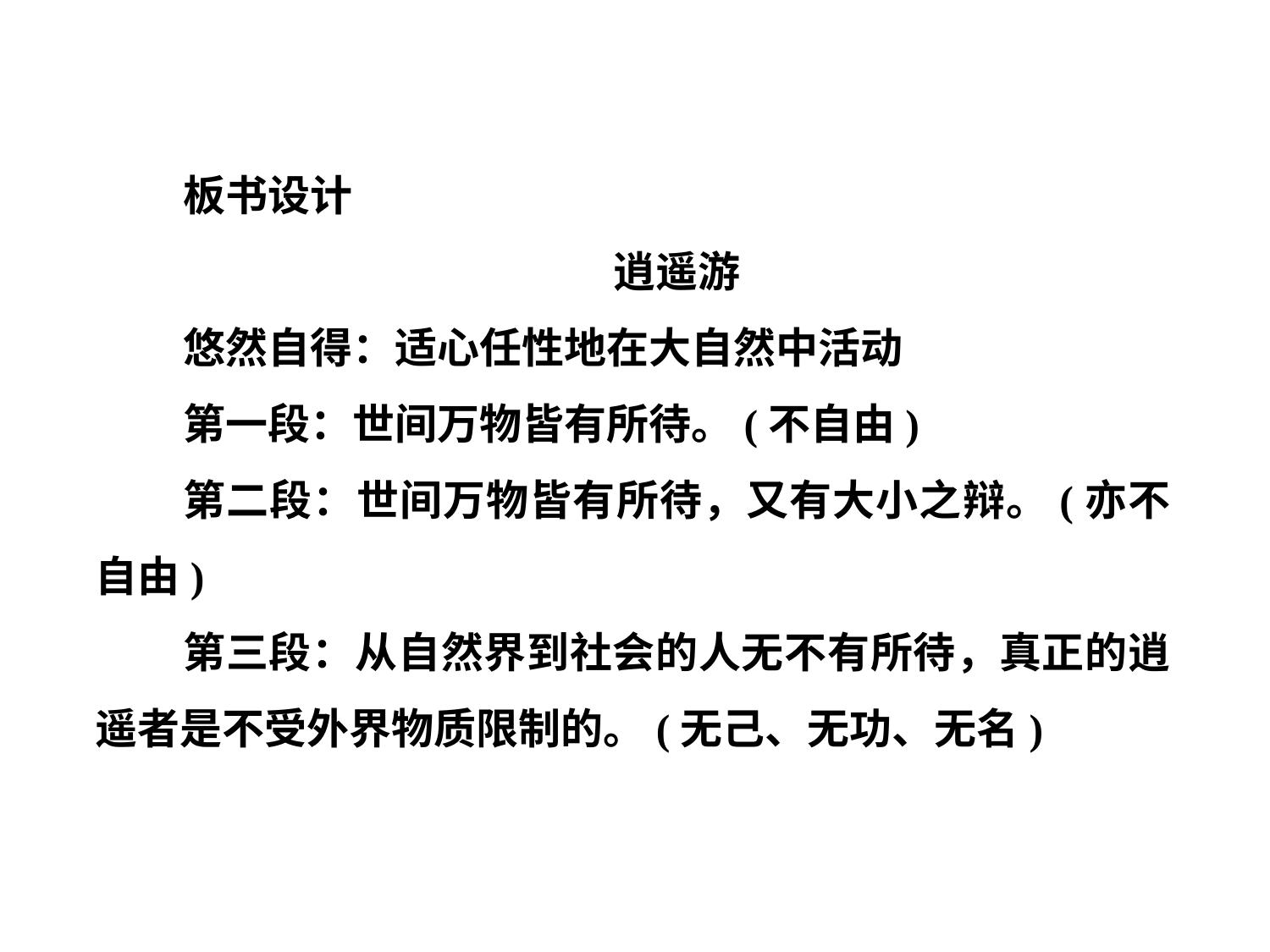

板书设计
逍遥游
悠然自得：适心任性地在大自然中活动
第一段：世间万物皆有所待。(不自由)
第二段：世间万物皆有所待，又有大小之辩。(亦不自由)
第三段：从自然界到社会的人无不有所待，真正的逍遥者是不受外界物质限制的。(无己、无功、无名)